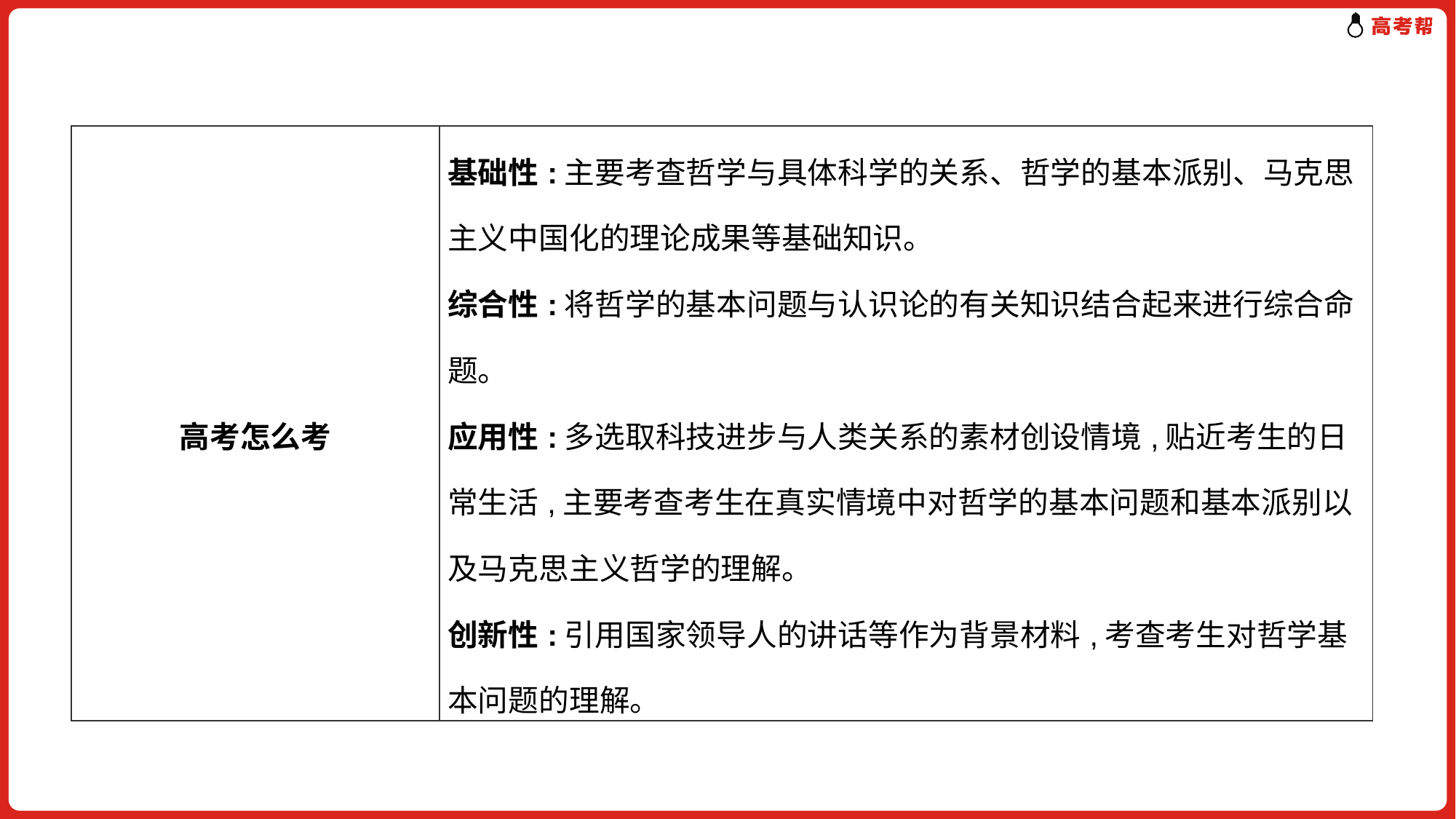

| 高考怎么考 | 基础性:主要考查哲学与具体科学的关系、哲学的基本派别、马克思主义中国化的理论成果等基础知识。 综合性:将哲学的基本问题与认识论的有关知识结合起来进行综合命题。 应用性:多选取科技进步与人类关系的素材创设情境,贴近考生的日常生活,主要考查考生在真实情境中对哲学的基本问题和基本派别以及马克思主义哲学的理解。 创新性:引用国家领导人的讲话等作为背景材料,考查考生对哲学基本问题的理解。 |
| --- | --- |